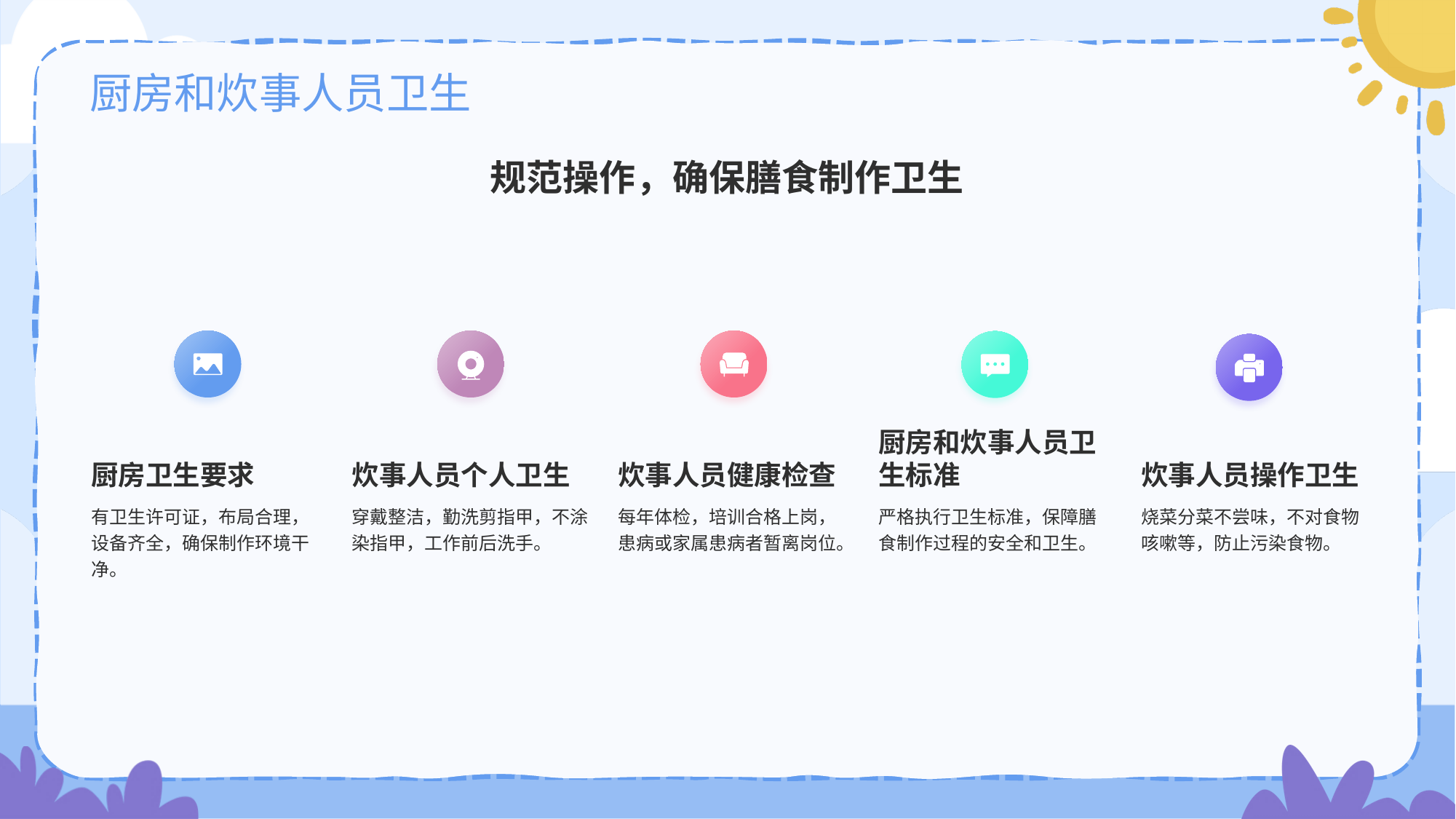

# 厨房和炊事人员卫生
规范操作，确保膳食制作卫生

炊事人员健康检查
每年体检，培训合格上岗，患病或家属患病者暂离岗位。

厨房卫生要求
有卫生许可证，布局合理，设备齐全，确保制作环境干净。

炊事人员个人卫生
穿戴整洁，勤洗剪指甲，不涂染指甲，工作前后洗手。

厨房和炊事人员卫生标准
严格执行卫生标准，保障膳食制作过程的安全和卫生。

炊事人员操作卫生
烧菜分菜不尝味，不对食物咳嗽等，防止污染食物。